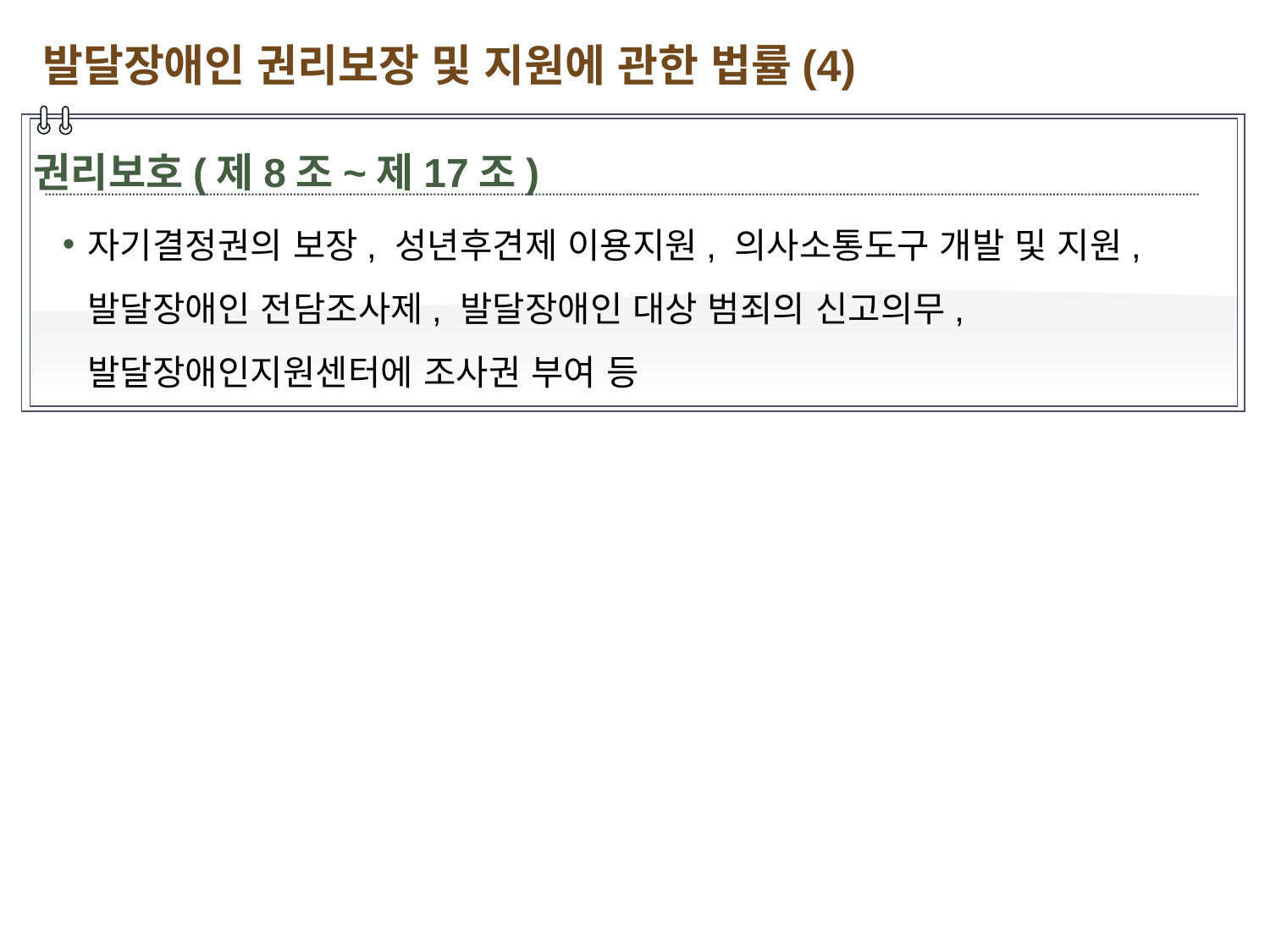

발달장애인 권리보장 및 지원에 관한 법률(4)

권리보호(제8조~제17조)

자기결정권의 보장, 성년후견제 이용지원, 의사소통도구 개발 및 지원, 발달장애인 전담조사제, 발달장애인 대상 범죄의 신고의무, 발달장애인지원센터에 조사권 부여 등